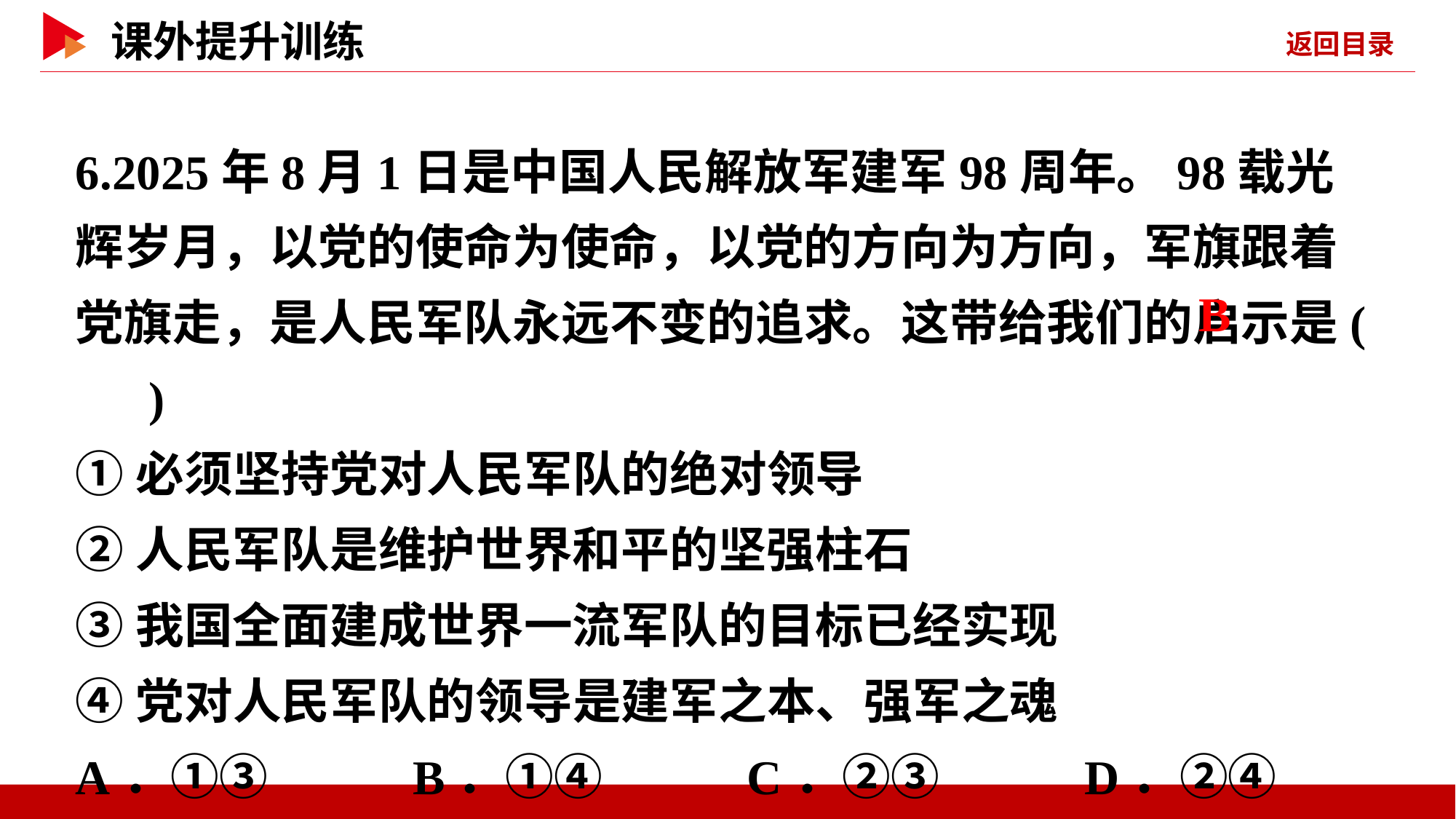

6.2025年8月1日是中国人民解放军建军98周年。98载光辉岁月，以党的使命为使命，以党的方向为方向，军旗跟着党旗走，是人民军队永远不变的追求。这带给我们的启示是(        )
①必须坚持党对人民军队的绝对领导
②人民军队是维护世界和平的坚强柱石
③我国全面建成世界一流军队的目标已经实现
④党对人民军队的领导是建军之本、强军之魂
A．①③            B．①④            C．②③            D．②④
   B